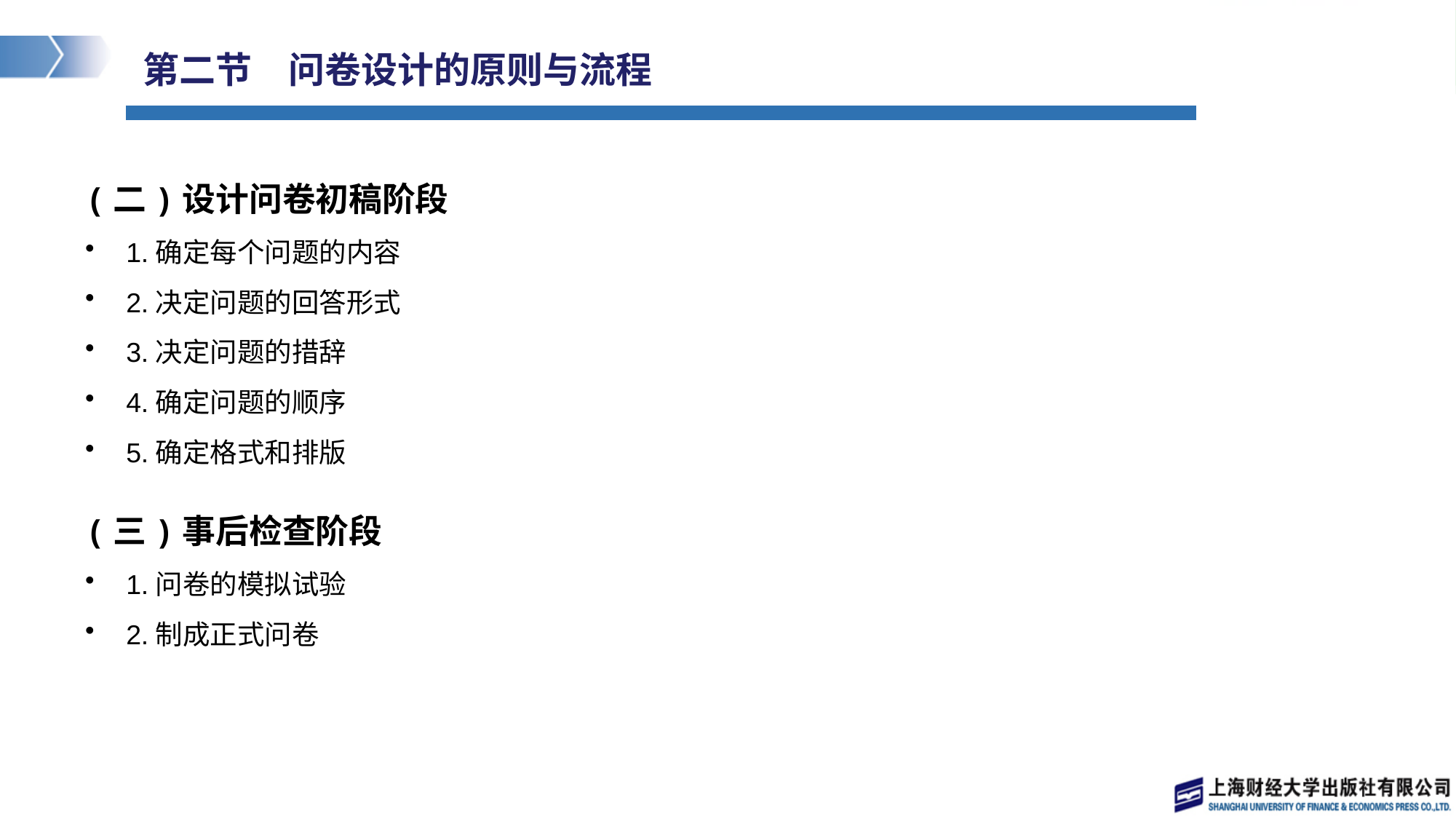

# 第二节　问卷设计的原则与流程
(二)设计问卷初稿阶段
1.确定每个问题的内容
2.决定问题的回答形式
3.决定问题的措辞
4.确定问题的顺序
5.确定格式和排版
(三)事后检查阶段
1.问卷的模拟试验
2.制成正式问卷